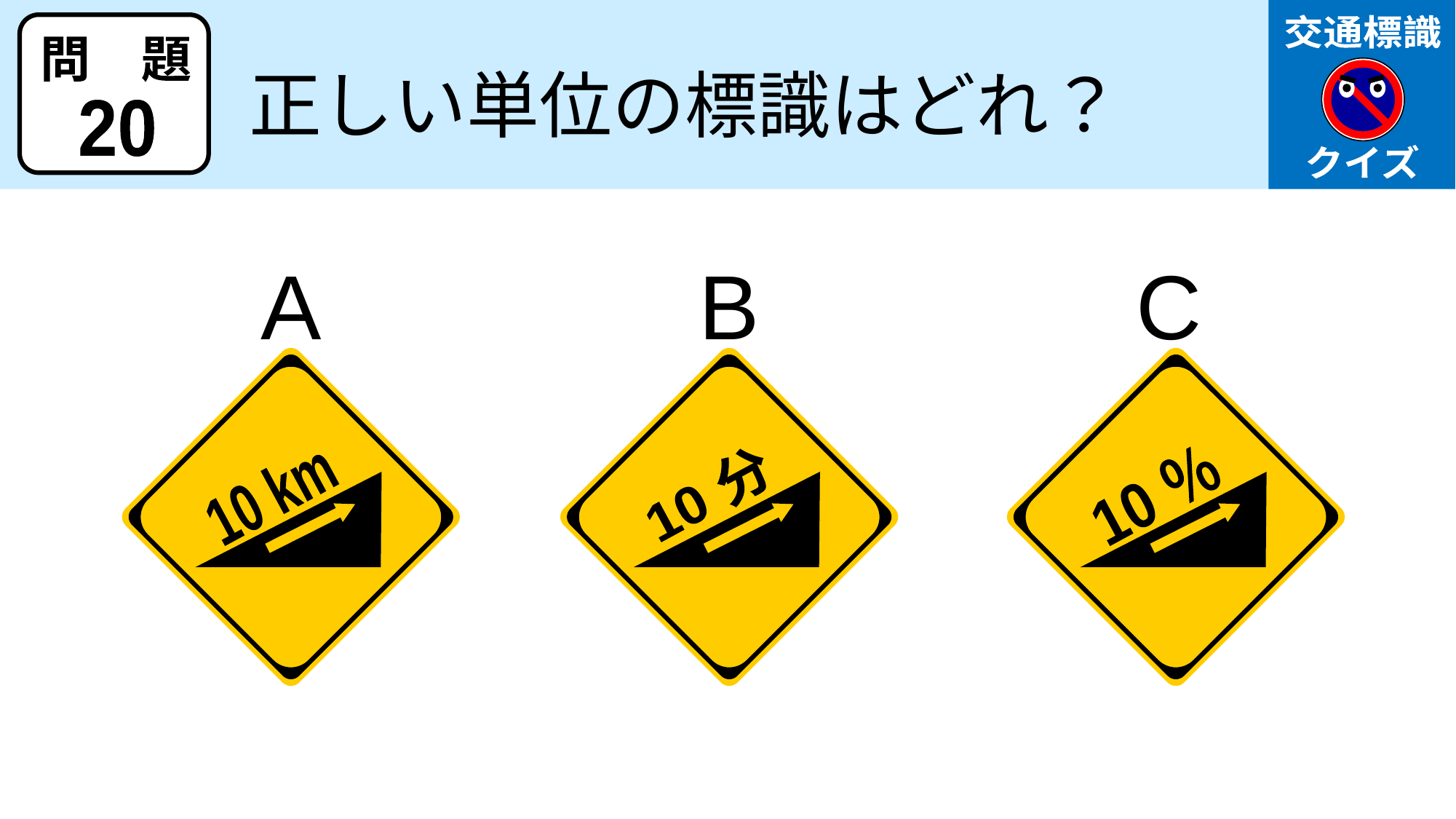

交通標識

クイズ

問　題
正しい単位の標識はどれ？
20
A
B
C

10 km

10 分

10 ％